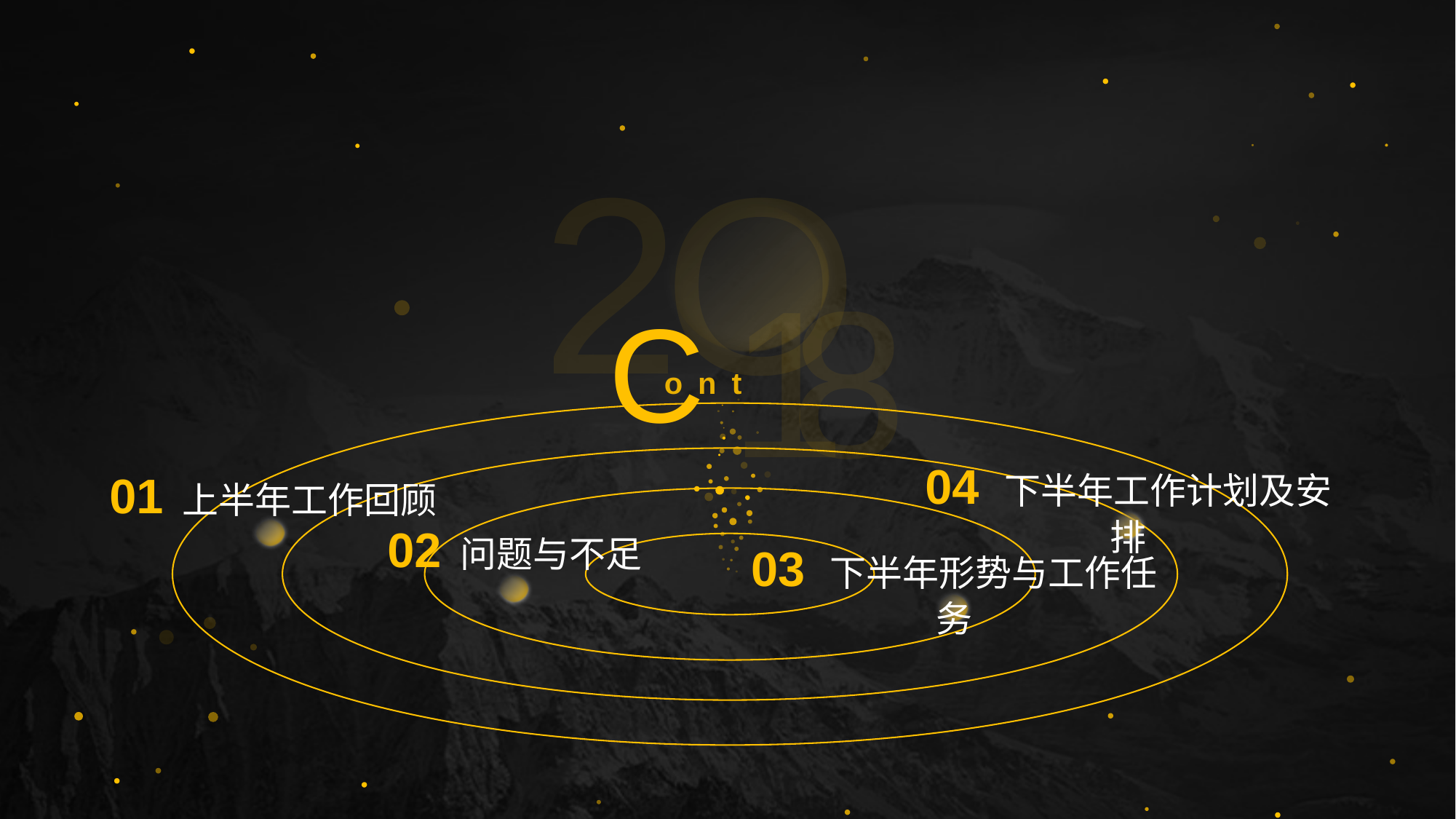

2

1
8
O

C
ontent

04 下半年工作计划及安排

01 上半年工作回顾

02 问题与不足

03 下半年形势与工作任务